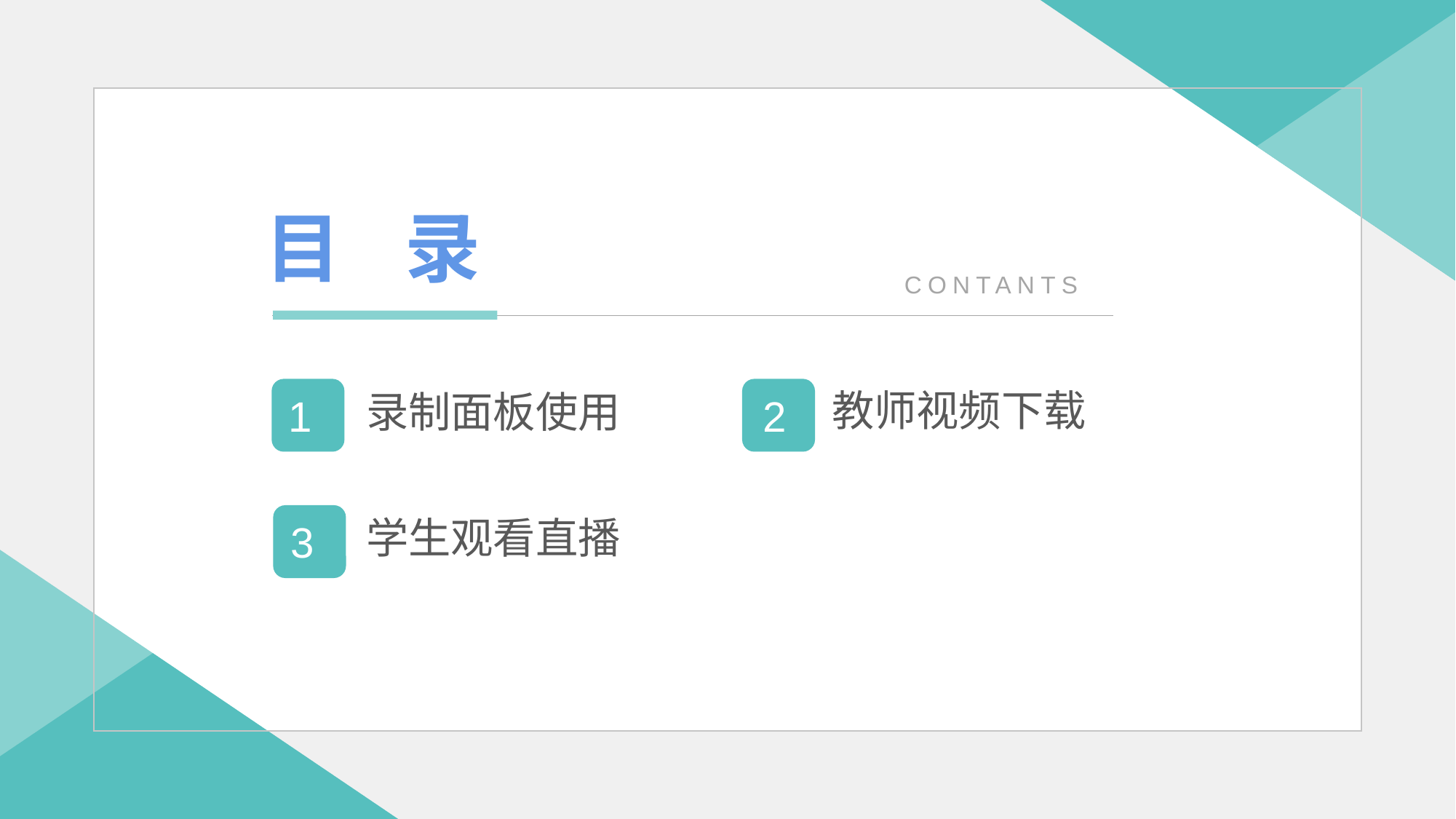

目   录
CONTANTS

教师视频下载

录制面板使用
1
2

学生观看直播
3